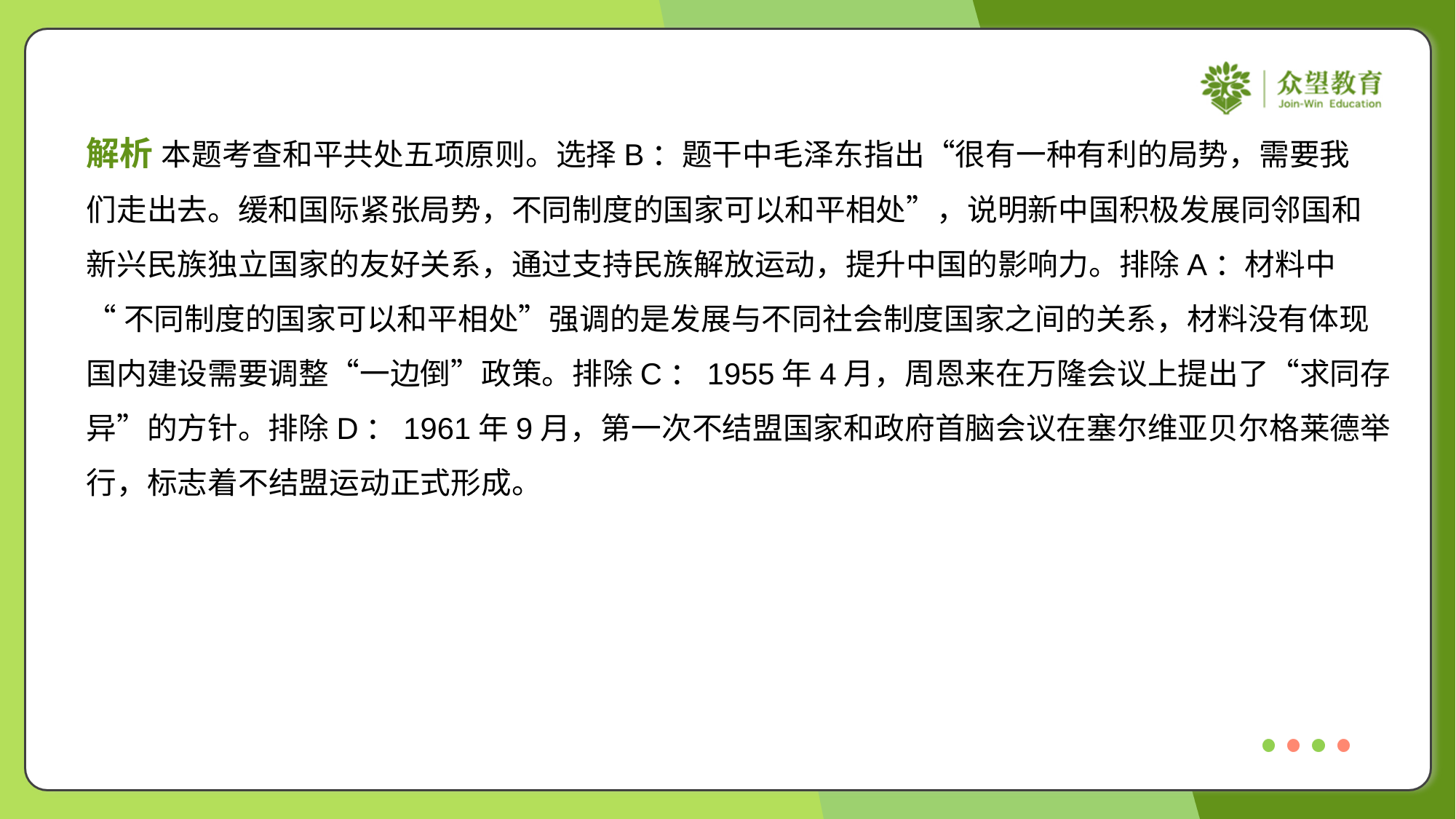

解析 本题考查和平共处五项原则。选择B：题干中毛泽东指出“很有一种有利的局势，需要我
们走出去。缓和国际紧张局势，不同制度的国家可以和平相处”，说明新中国积极发展同邻国和
新兴民族独立国家的友好关系，通过支持民族解放运动，提升中国的影响力。排除A：材料中
“不同制度的国家可以和平相处”强调的是发展与不同社会制度国家之间的关系，材料没有体现
国内建设需要调整“一边倒”政策。排除C：1955年4月，周恩来在万隆会议上提出了“求同存
异”的方针。排除D：1961年9月，第一次不结盟国家和政府首脑会议在塞尔维亚贝尔格莱德举
行，标志着不结盟运动正式形成。